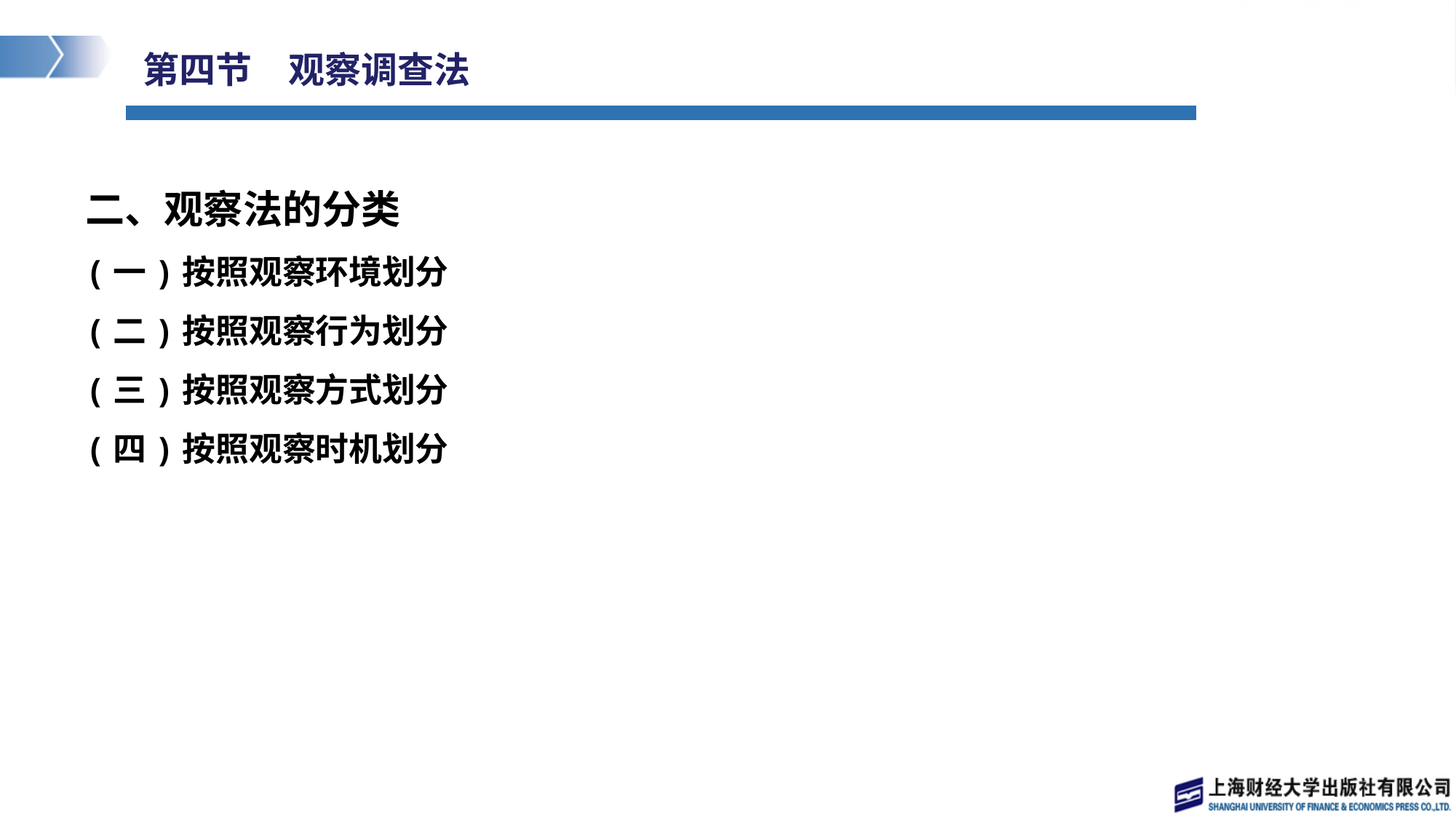

# 第四节　观察调查法
二、观察法的分类
(一)按照观察环境划分
(二)按照观察行为划分
(三)按照观察方式划分
(四)按照观察时机划分